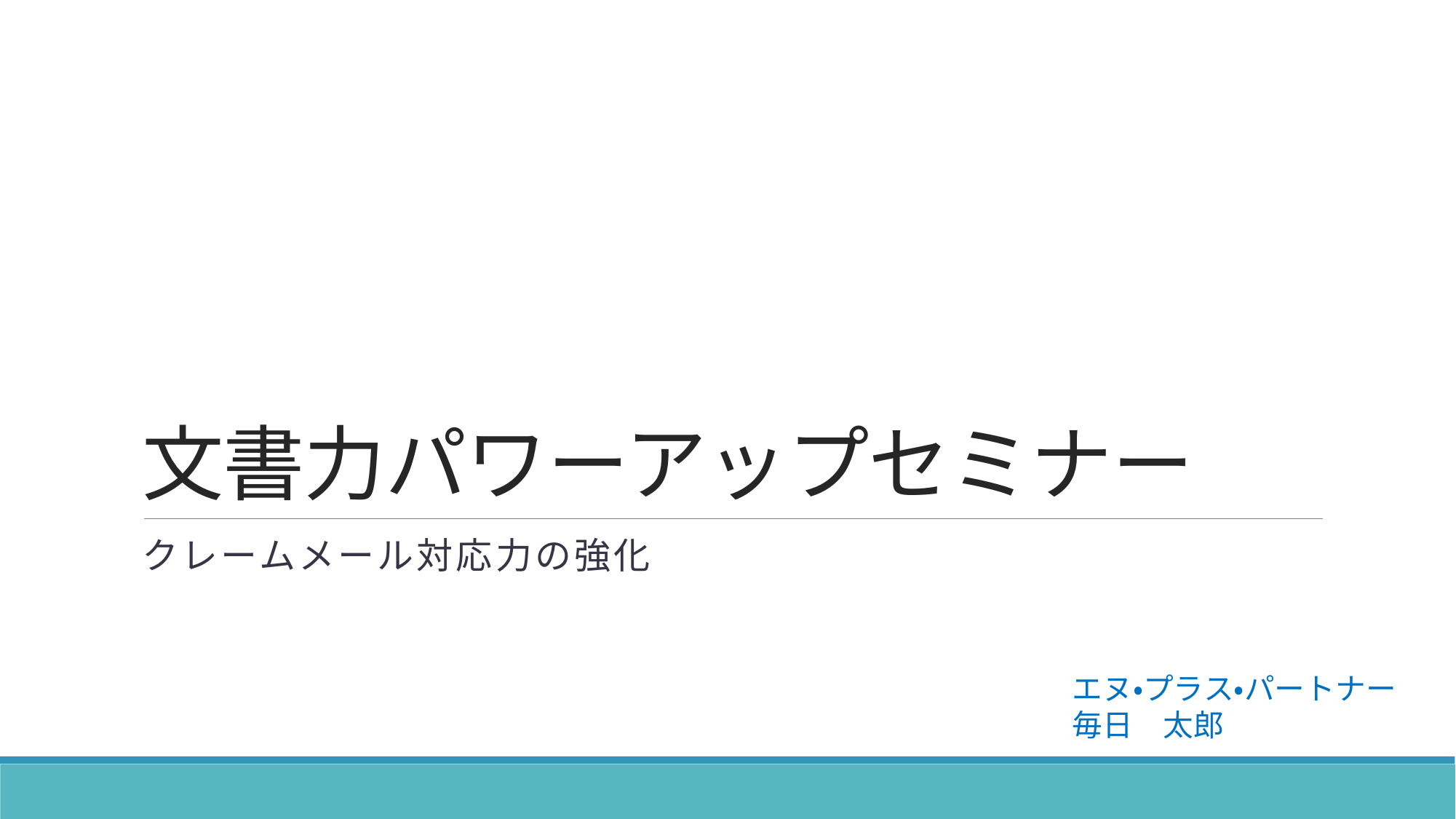

# 文書力パワーアップセミナー
クレームメール対応力の強化
エヌ・プラス・パートナー
毎日　太郎